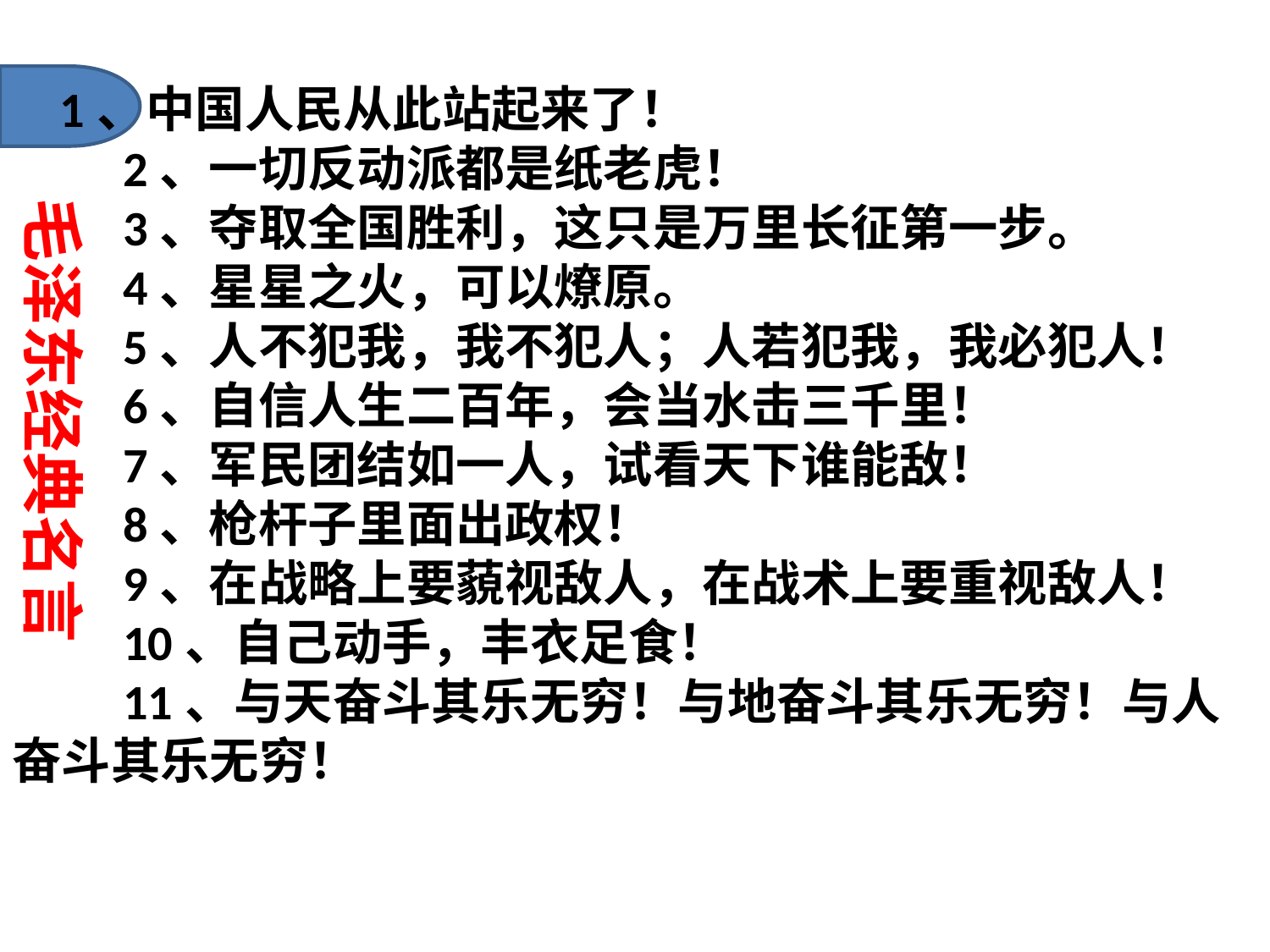

#

    1、中国人民从此站起来了！
　　2、一切反动派都是纸老虎！
　　3、夺取全国胜利，这只是万里长征第一步。
　　4、星星之火，可以燎原。
　　5、人不犯我，我不犯人；人若犯我，我必犯人！
　　6、自信人生二百年，会当水击三千里！
　　7、军民团结如一人，试看天下谁能敌！
　　8、枪杆子里面出政权！
　　9、在战略上要藐视敌人，在战术上要重视敌人！
　　10、自己动手，丰衣足食！
　　11、与天奋斗其乐无穷！与地奋斗其乐无穷！与人奋斗其乐无穷！
毛泽东经典名言